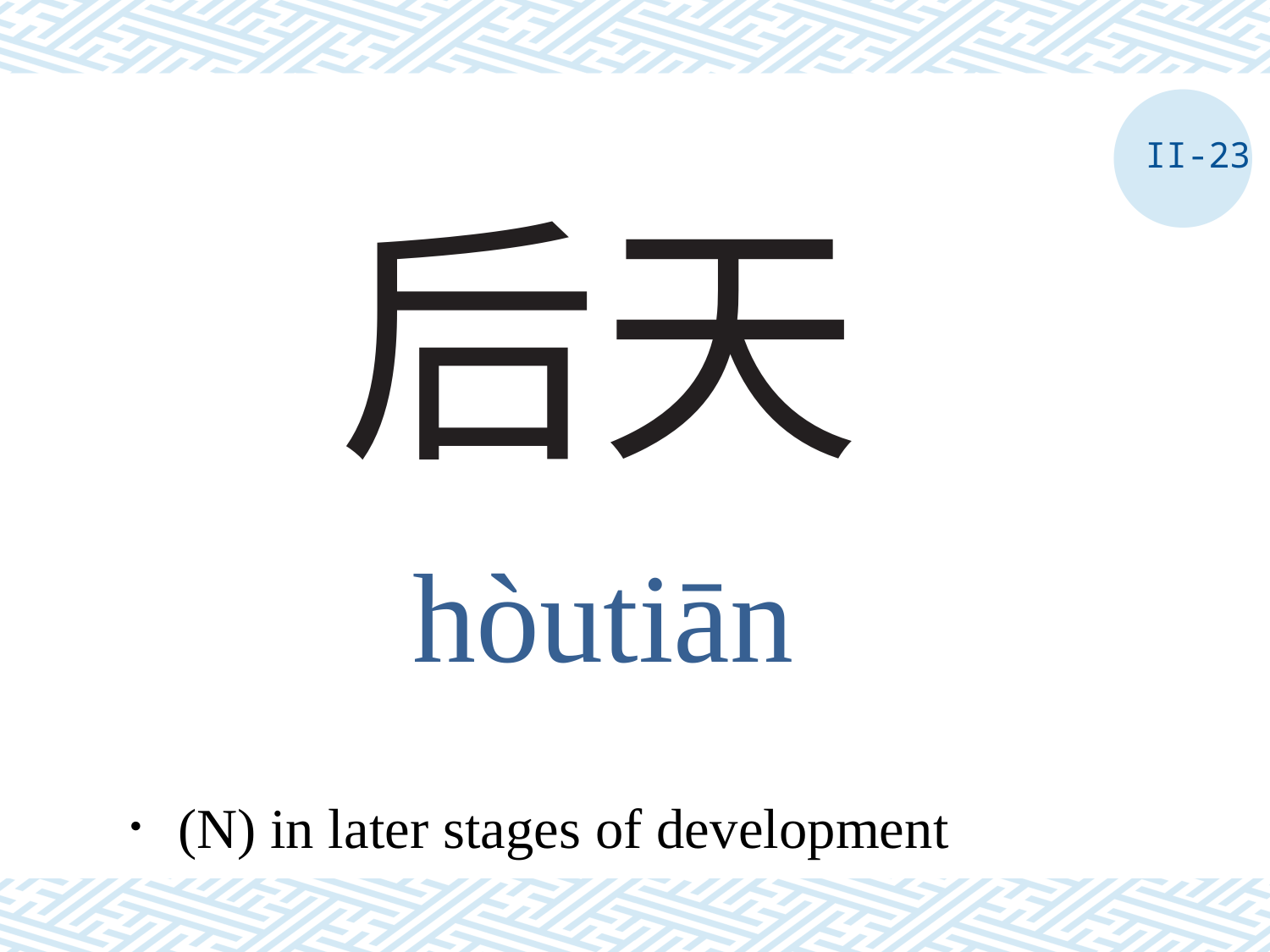

II-23

# 后天
hòutiān
．(N) in later stages of development